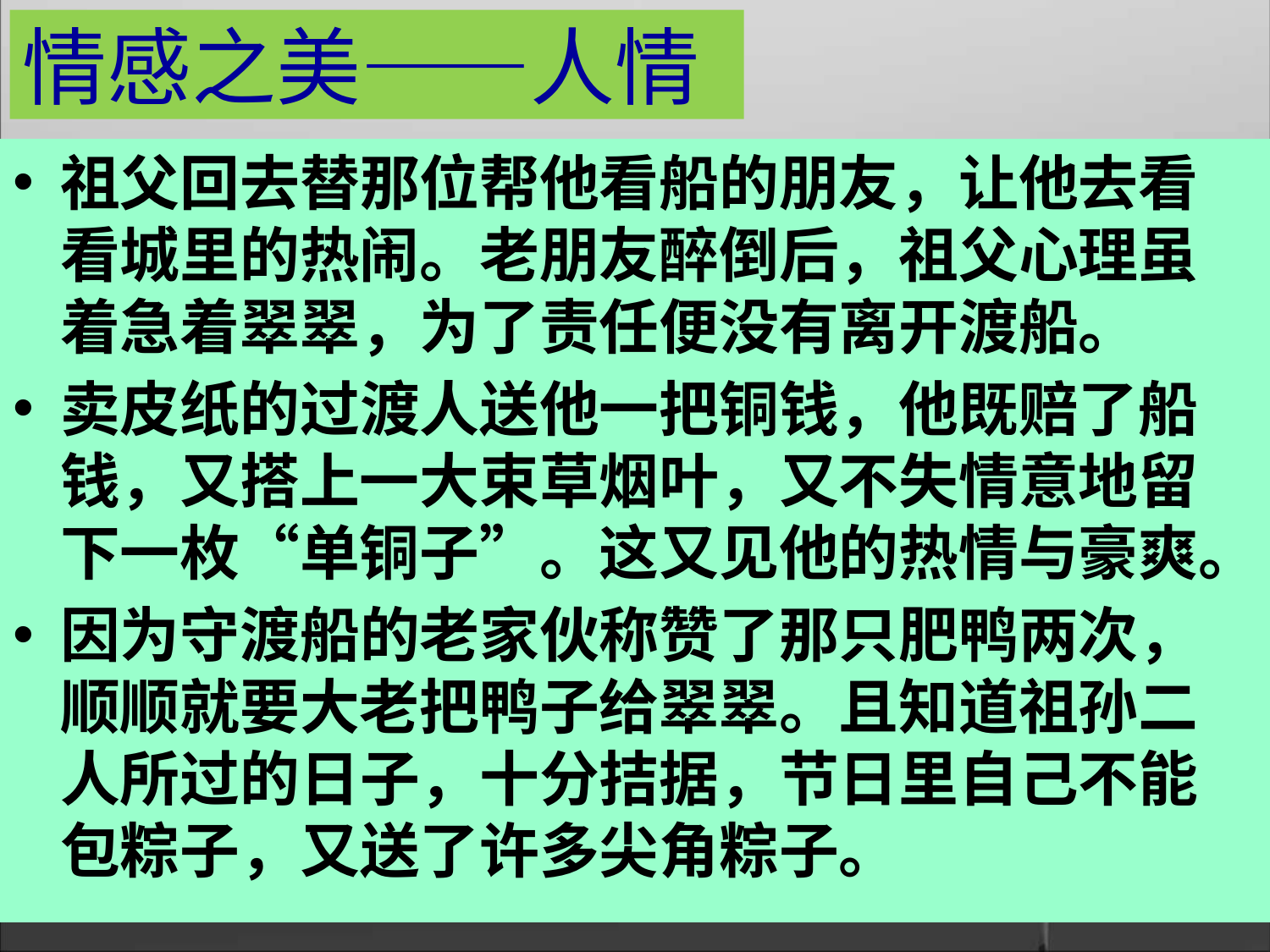

情感之美——人情
祖父回去替那位帮他看船的朋友，让他去看看城里的热闹。老朋友醉倒后，祖父心理虽着急着翠翠，为了责任便没有离开渡船。
卖皮纸的过渡人送他一把铜钱，他既赔了船钱，又搭上一大束草烟叶，又不失情意地留下一枚“单铜子”。这又见他的热情与豪爽。
因为守渡船的老家伙称赞了那只肥鸭两次，顺顺就要大老把鸭子给翠翠。且知道祖孙二人所过的日子，十分拮据，节日里自己不能包粽子，又送了许多尖角粽子。

12/27/2016